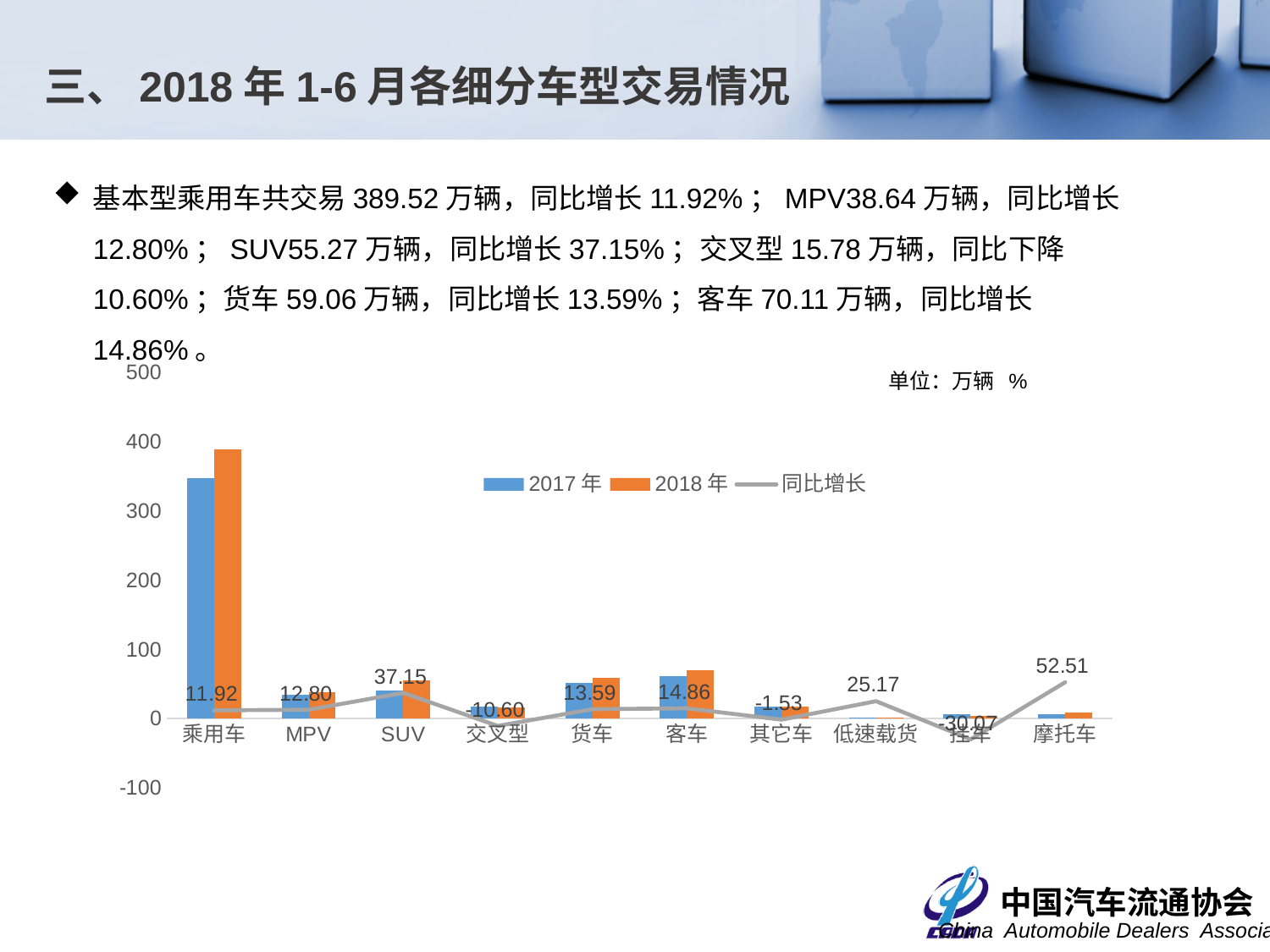

三、2018年1-6月各细分车型交易情况
基本型乘用车共交易389.52万辆，同比增长11.92%；MPV38.64万辆，同比增长12.80%；SUV55.27万辆，同比增长37.15%；交叉型15.78万辆，同比下降10.60%；货车59.06万辆，同比增长13.59%；客车70.11万辆，同比增长14.86%。

### Chart

| Category | 2017年 | 2018年 | 同比增长 |
|---|---|---|---|
| 乘用车 | 348.045 | 389.5240999999998 | 11.917740522058923 |
| MPV | 34.2599 | 38.6441 | 12.796884987988872 |
| SUV | 40.29580000000002 | 55.26560000000001 | 37.14977739615545 |
| 交叉型 | 17.6565 | 15.7845 | -10.602327754651268 |
| 货车 | 51.99220000000001 | 59.0602 | 13.594346844334353 |
| 客车 | 61.03680000000001 | 70.10829999999999 | 14.862345339205213 |
| 其它车 | 17.5009 | 17.233899999999988 | -1.5256358244433321 |
| 低速载货 | 1.0972999999999993 | 1.3734999999999993 | 25.17087396336463 |
| 挂车 | 5.8024999999999975 | 4.0573999999999995 | -30.074967686342095 |
| 摩托车 | 6.027599999999997 | 9.192400000000003 | 52.50514300882606 |
单位：万辆  %